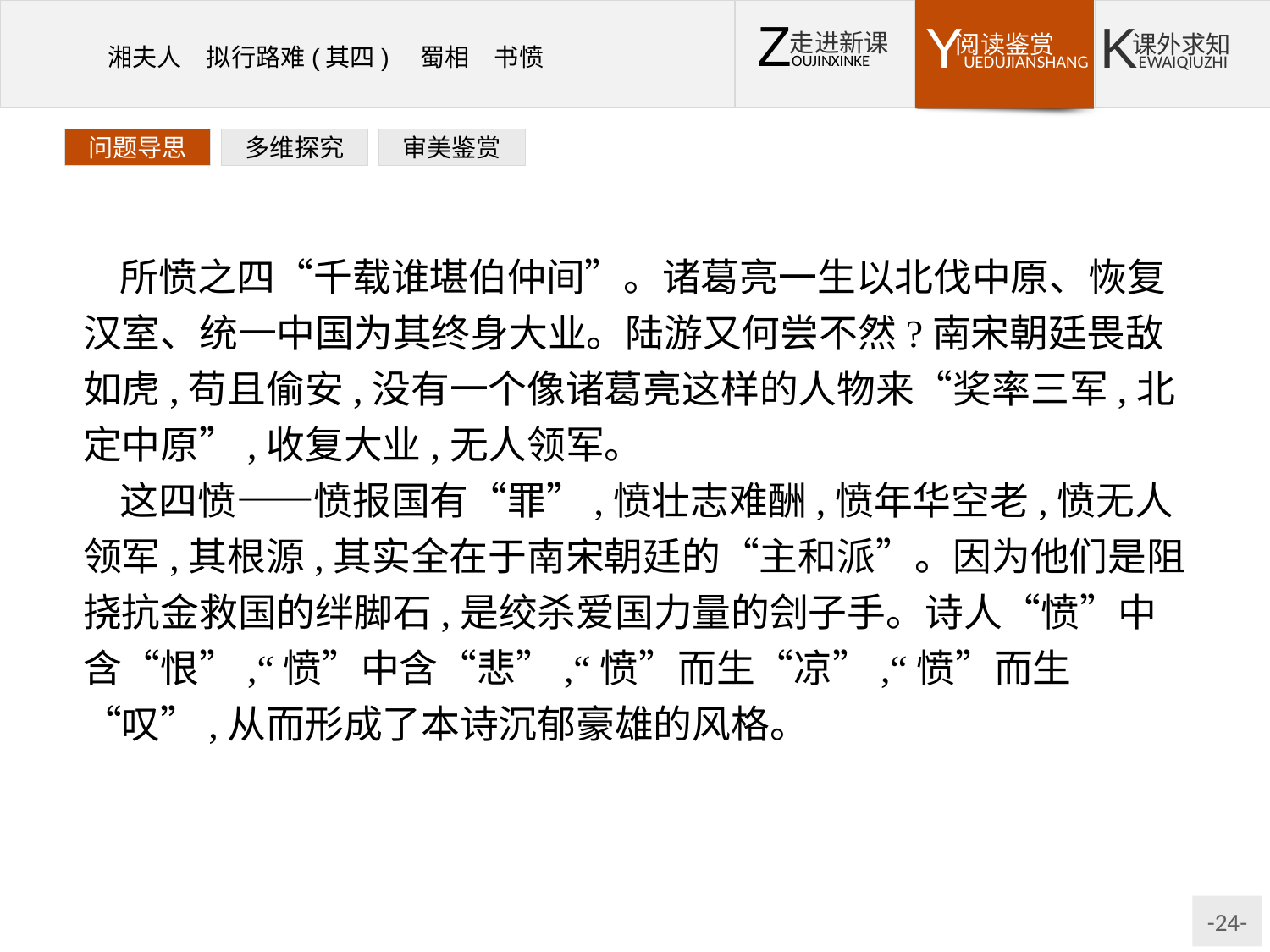

问题导思
多维探究
审美鉴赏
所愤之四“千载谁堪伯仲间”。诸葛亮一生以北伐中原、恢复汉室、统一中国为其终身大业。陆游又何尝不然?南宋朝廷畏敌如虎,苟且偷安,没有一个像诸葛亮这样的人物来“奖率三军,北定中原”,收复大业,无人领军。
这四愤——愤报国有“罪”,愤壮志难酬,愤年华空老,愤无人领军,其根源,其实全在于南宋朝廷的“主和派”。因为他们是阻挠抗金救国的绊脚石,是绞杀爱国力量的刽子手。诗人“愤”中含“恨”,“愤”中含“悲”,“愤”而生“凉”,“愤”而生“叹”,从而形成了本诗沉郁豪雄的风格。